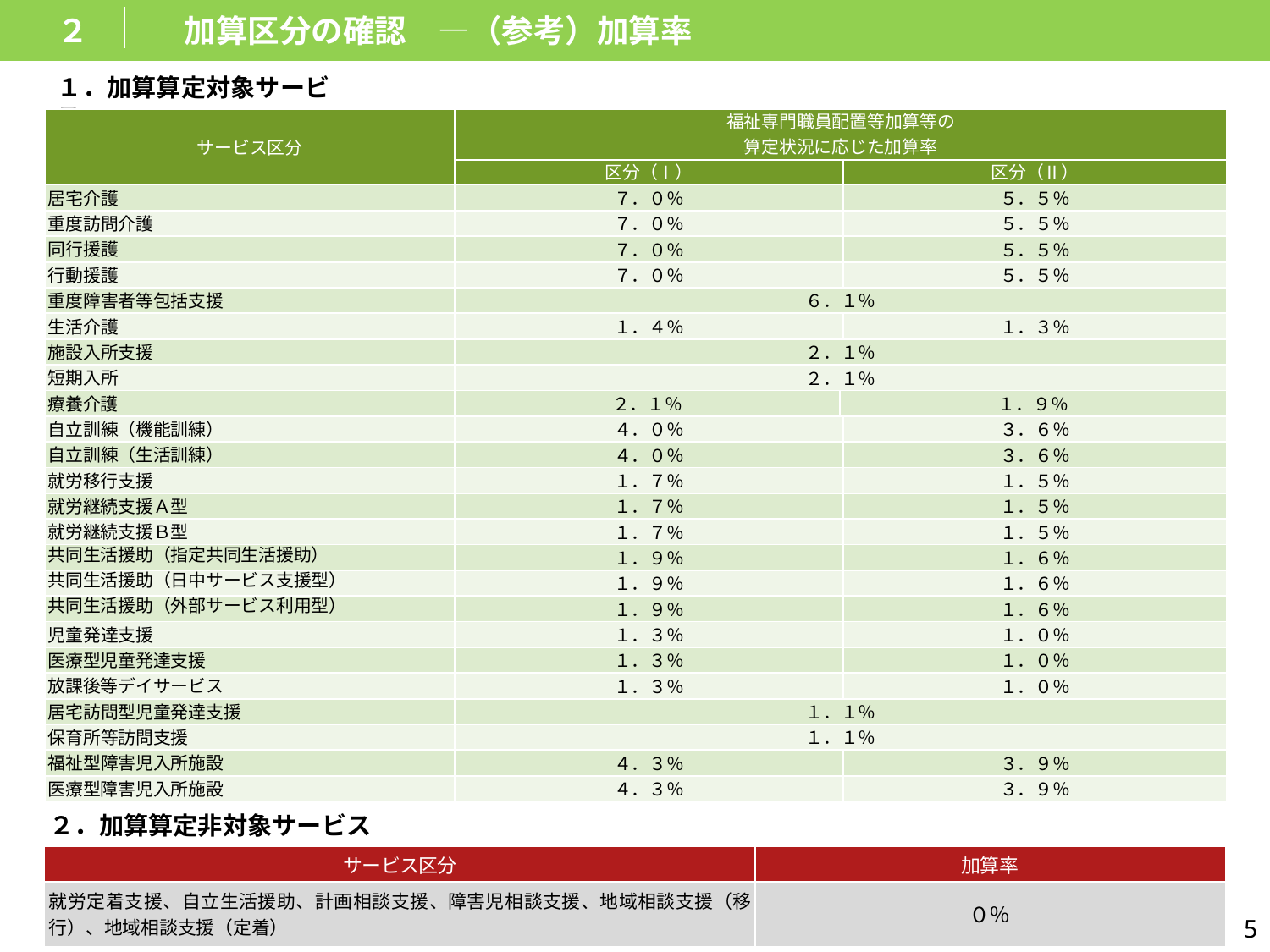

改定後の単位に修正しました。
２　　　加算区分の確認　―（参考）加算率
１．加算算定対象サービス
| サービス区分 | 福祉専門職員配置等加算等の 算定状況に応じた加算率 |  |  |
| --- | --- | --- | --- |
|  | 区分（Ⅰ） |  | 区分（Ⅱ） |
| 居宅介護 | ７．０％ |  | ５．５％ |
| 重度訪問介護 | ７．０％ |  | ５．５％ |
| 同行援護 | ７．０％ |  | ５．５％ |
| 行動援護 | ７．０％ |  | ５．５％ |
| 重度障害者等包括支援 | ６．１％ |  |  |
| 生活介護 | １．４％ |  | １．３％ |
| 施設入所支援 | ２．１％ |  |  |
| 短期入所 | ２．１％ |  |  |
| 療養介護 | ２．１％ | １．９％ |  |
| 自立訓練（機能訓練） | ４．０％ |  | ３．６％ |
| 自立訓練（生活訓練） | ４．０％ |  | ３．６％ |
| 就労移行支援 | １．７％ |  | １．５％ |
| 就労継続支援Ａ型 | １．７％ |  | １．５％ |
| 就労継続支援Ｂ型 | １．７％ |  | １．５％ |
| 共同生活援助（指定共同生活援助） | １．９％ |  | １．６％ |
| 共同生活援助（日中サービス支援型） | １．９％ |  | １．６％ |
| 共同生活援助（外部サービス利用型） | １．９％ |  | １．６％ |
| 児童発達支援 | １．３％ |  | １．０％ |
| 医療型児童発達支援 | １．３％ |  | １．０％ |
| 放課後等デイサービス | １．３％ |  | １．０％ |
| 居宅訪問型児童発達支援 | １．１％ |  |  |
| 保育所等訪問支援 | １．１％ |  |  |
| 福祉型障害児入所施設 | ４．３％ |  | ３．９％ |
| 医療型障害児入所施設 | ４．３％ |  | ３．９％ |
２．加算算定非対象サービス
| サービス区分 | 加算率 |
| --- | --- |
| 就労定着支援、自立生活援助、計画相談支援、障害児相談支援、地域相談支援（移行）、地域相談支援（定着） | ０％ |
5